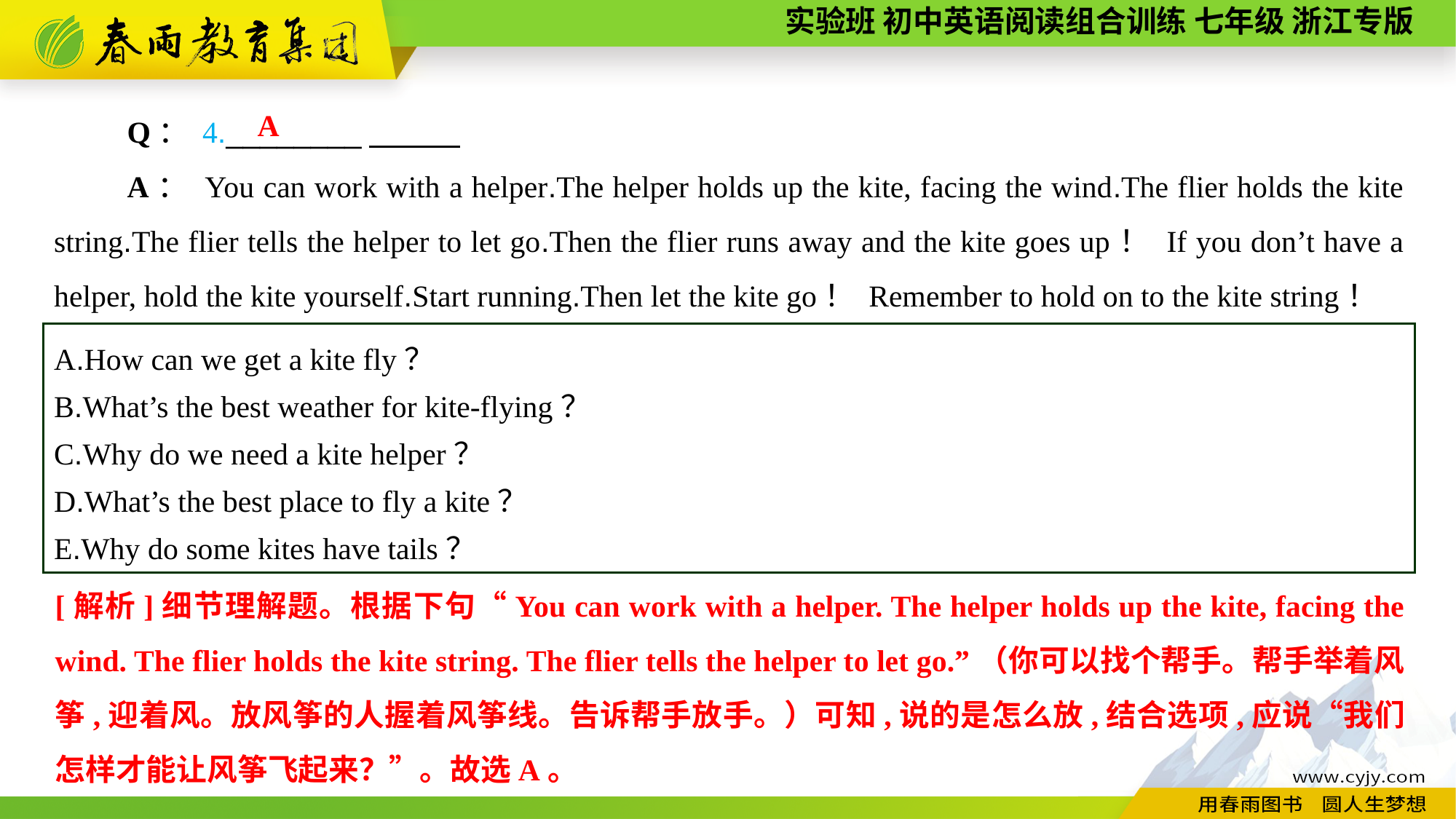

Q： 4.________
A： You can work with a helper.The helper holds up the kite, facing the wind.The flier holds the kite string.The flier tells the helper to let go.Then the flier runs away and the kite goes up！ If you don’t have a helper, hold the kite yourself.Start running.Then let the kite go！ Remember to hold on to the kite string！
A
A.How can we get a kite fly？
B.What’s the best weather for kite-flying？
C.Why do we need a kite helper？
D.What’s the best place to fly a kite？
E.Why do some kites have tails？

[解析]细节理解题。根据下句“You can work with a helper. The helper holds up the kite, facing the wind. The flier holds the kite string. The flier tells the helper to let go.”（你可以找个帮手。帮手举着风筝,迎着风。放风筝的人握着风筝线。告诉帮手放手。）可知,说的是怎么放,结合选项,应说“我们怎样才能让风筝飞起来？”。故选A。